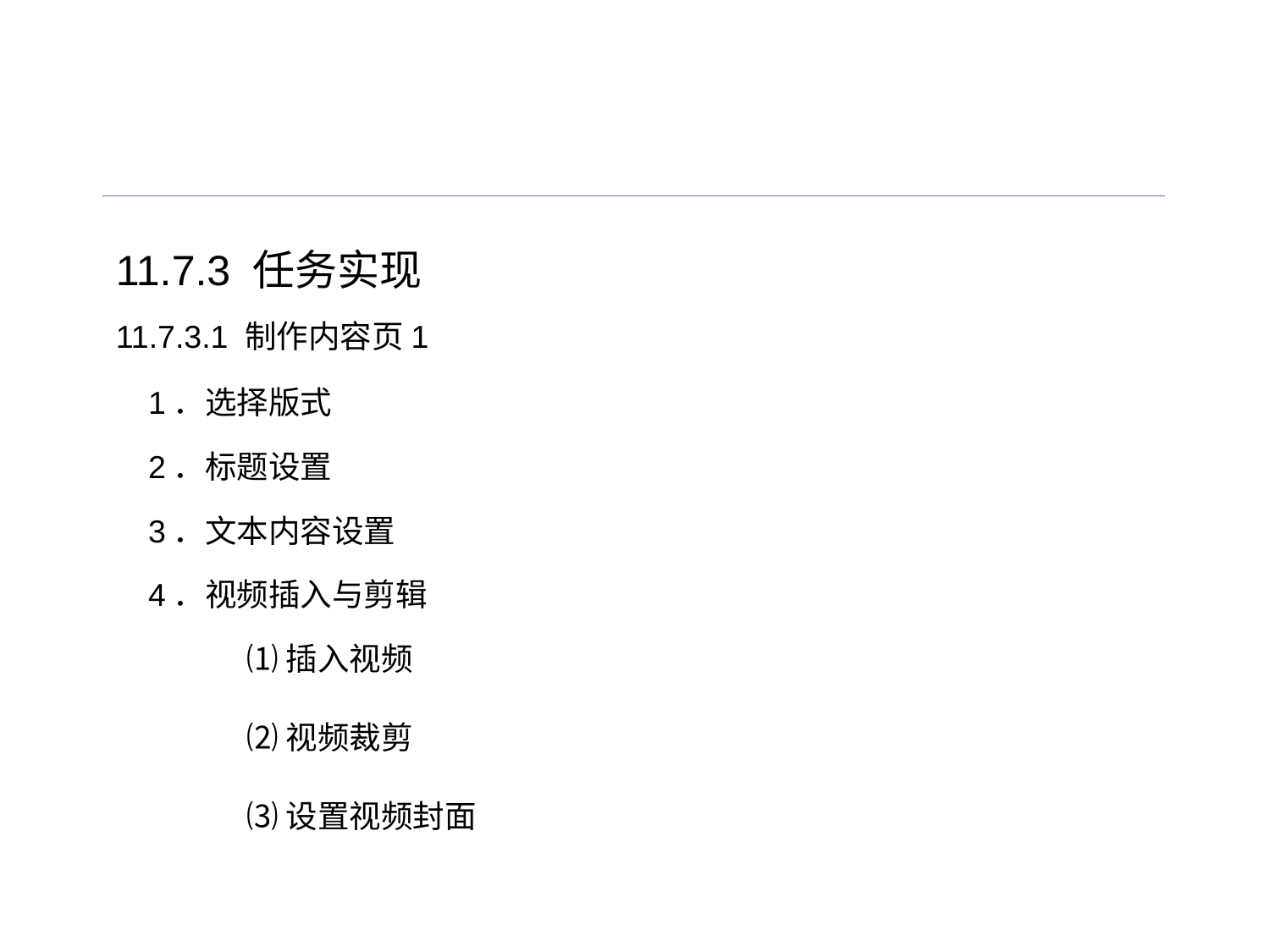

11.7.3 任务实现
11.7.3.1 制作内容页1
1．选择版式
2．标题设置
3．文本内容设置
4．视频插入与剪辑
⑴插入视频
⑵视频裁剪
⑶设置视频封面